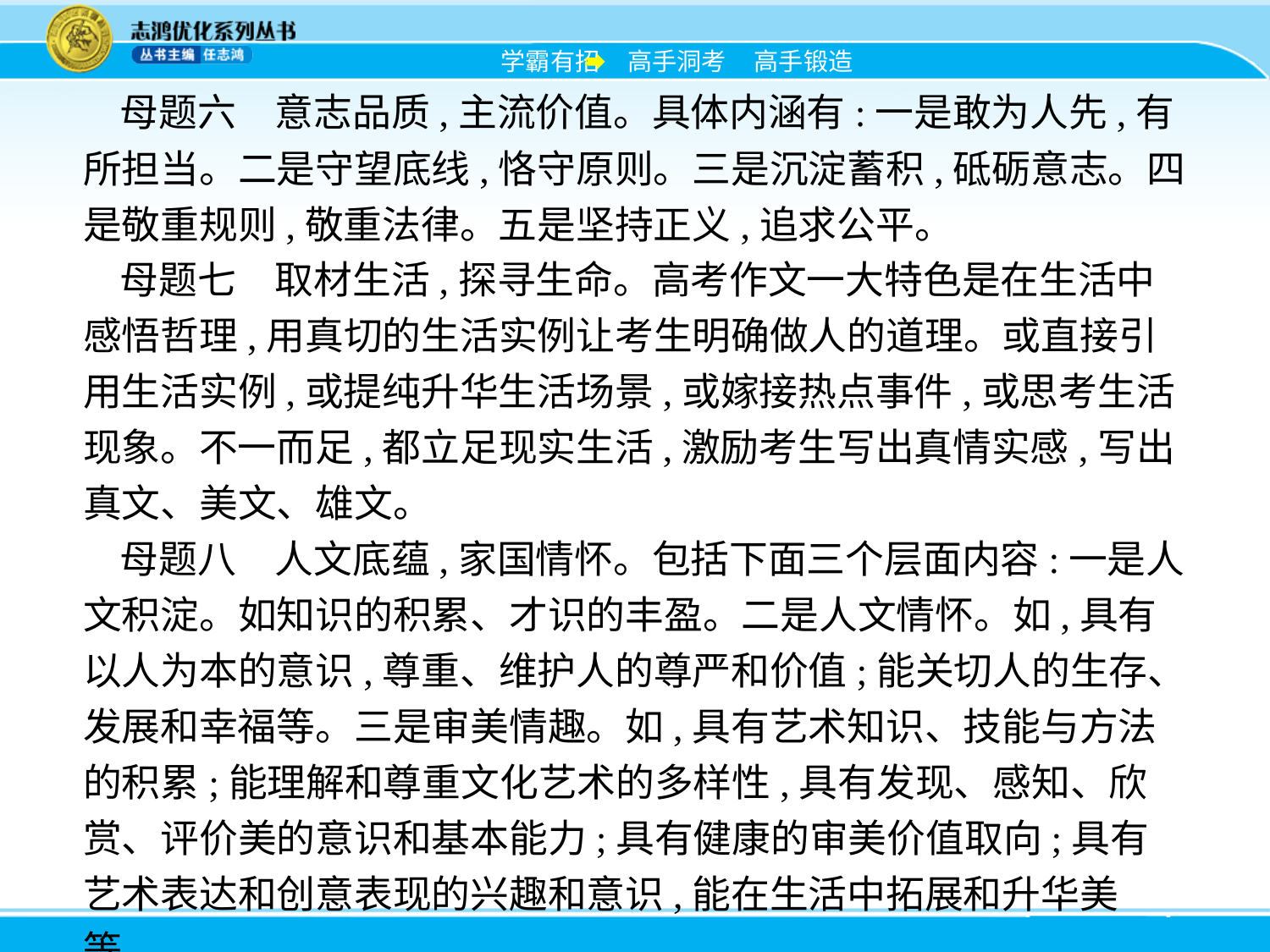

母题六　意志品质,主流价值。具体内涵有:一是敢为人先,有所担当。二是守望底线,恪守原则。三是沉淀蓄积,砥砺意志。四是敬重规则,敬重法律。五是坚持正义,追求公平。
母题七　取材生活,探寻生命。高考作文一大特色是在生活中感悟哲理,用真切的生活实例让考生明确做人的道理。或直接引用生活实例,或提纯升华生活场景,或嫁接热点事件,或思考生活现象。不一而足,都立足现实生活,激励考生写出真情实感,写出真文、美文、雄文。
母题八　人文底蕴,家国情怀。包括下面三个层面内容:一是人文积淀。如知识的积累、才识的丰盈。二是人文情怀。如,具有以人为本的意识,尊重、维护人的尊严和价值;能关切人的生存、发展和幸福等。三是审美情趣。如,具有艺术知识、技能与方法的积累;能理解和尊重文化艺术的多样性,具有发现、感知、欣赏、评价美的意识和基本能力;具有健康的审美价值取向;具有艺术表达和创意表现的兴趣和意识,能在生活中拓展和升华美等。